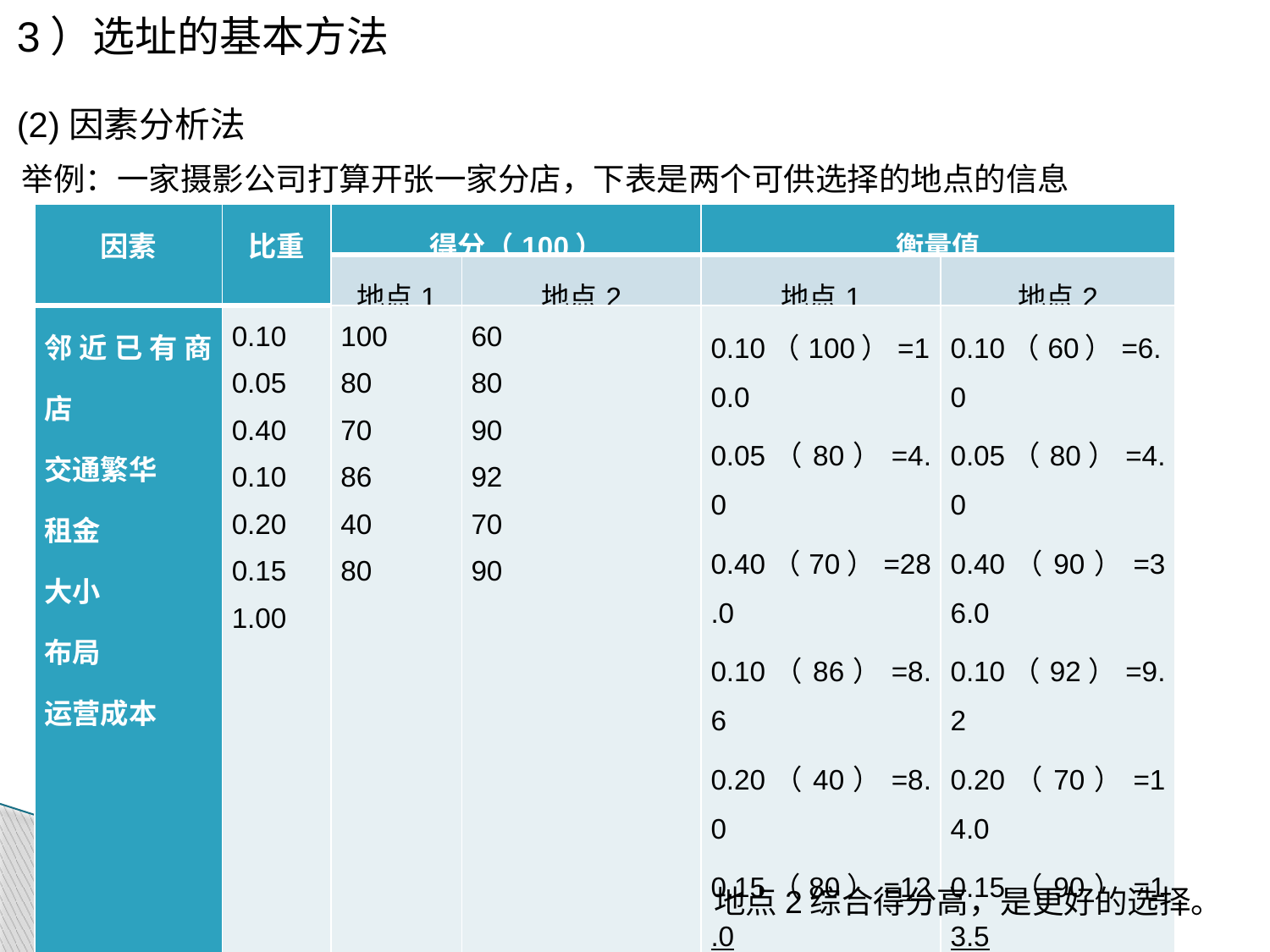

3）选址的基本方法

(2)因素分析法
举例：一家摄影公司打算开张一家分店，下表是两个可供选择的地点的信息
| 因素 | 比重 | 得分（100） |  | 衡量值 |  |
| --- | --- | --- | --- | --- | --- |
|  |  | 地点1 | 地点2 | 地点1 | 地点2 |
| 邻近已有商店 交通繁华 租金 大小 布局 运营成本 | 0.10 0.05 0.40 0.10 0.20 0.15 1.00 | 100 80 70 86 40 80 | 60 80 90 92 70 90 | 0.10（100）=10.0 0.05（80）=4.0 0.40（70）=28.0 0.10（86）=8.6 0.20（40）=8.0 0.15（80）=12.0 70.6 | 0.10（60）=6.0 0.05（80）=4.0 0.40（90）=36.0 0.10（92）=9.2 0.20（70）=14.0 0.15（90）=13.5 82.7 |
地点2综合得分高，是更好的选择。